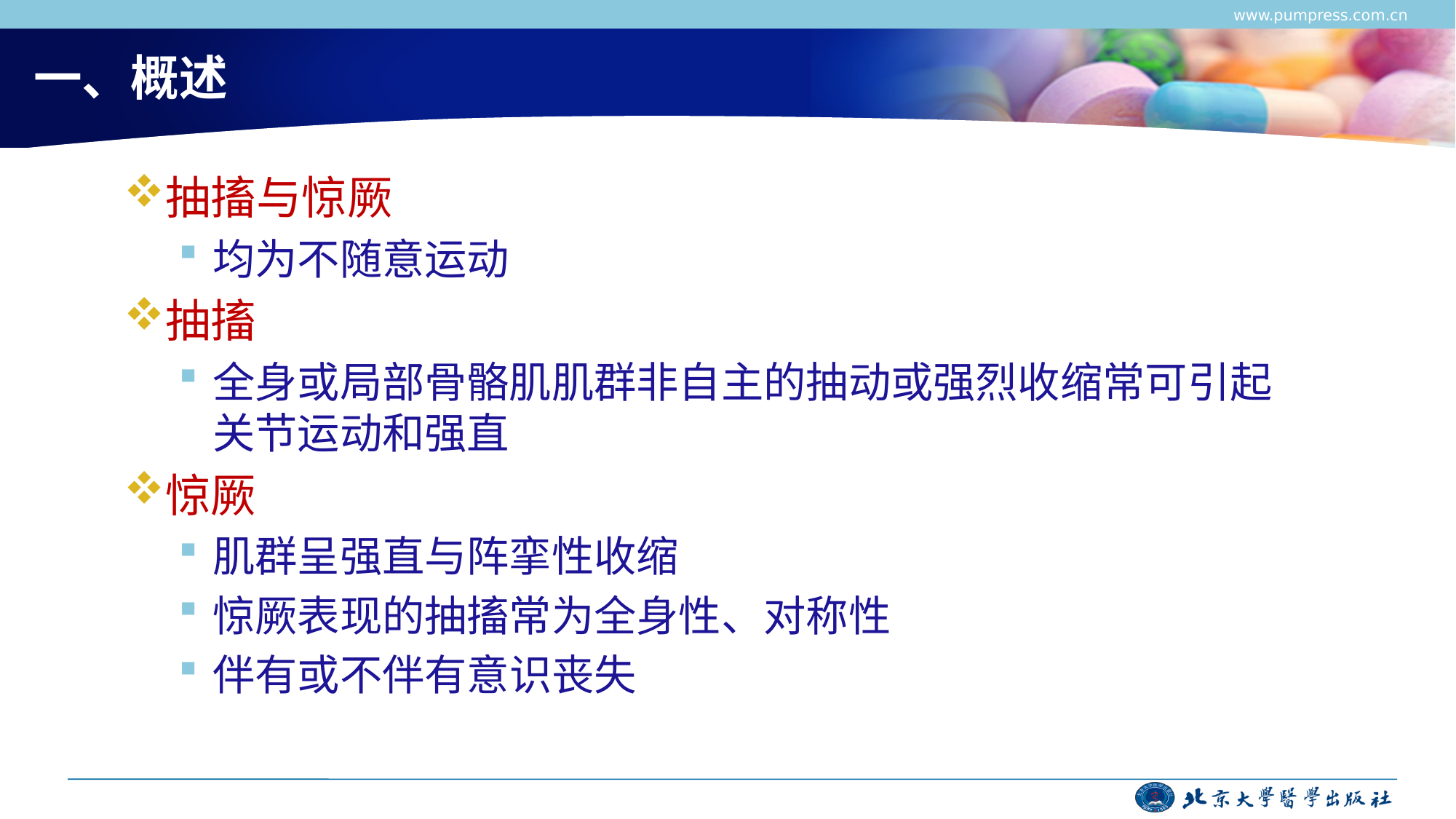

www.pumpress.com.cn
# 一、概述
抽搐与惊厥
均为不随意运动
抽搐
全身或局部骨骼肌肌群非自主的抽动或强烈收缩常可引起关节运动和强直
惊厥
肌群呈强直与阵挛性收缩
惊厥表现的抽搐常为全身性、对称性
伴有或不伴有意识丧失